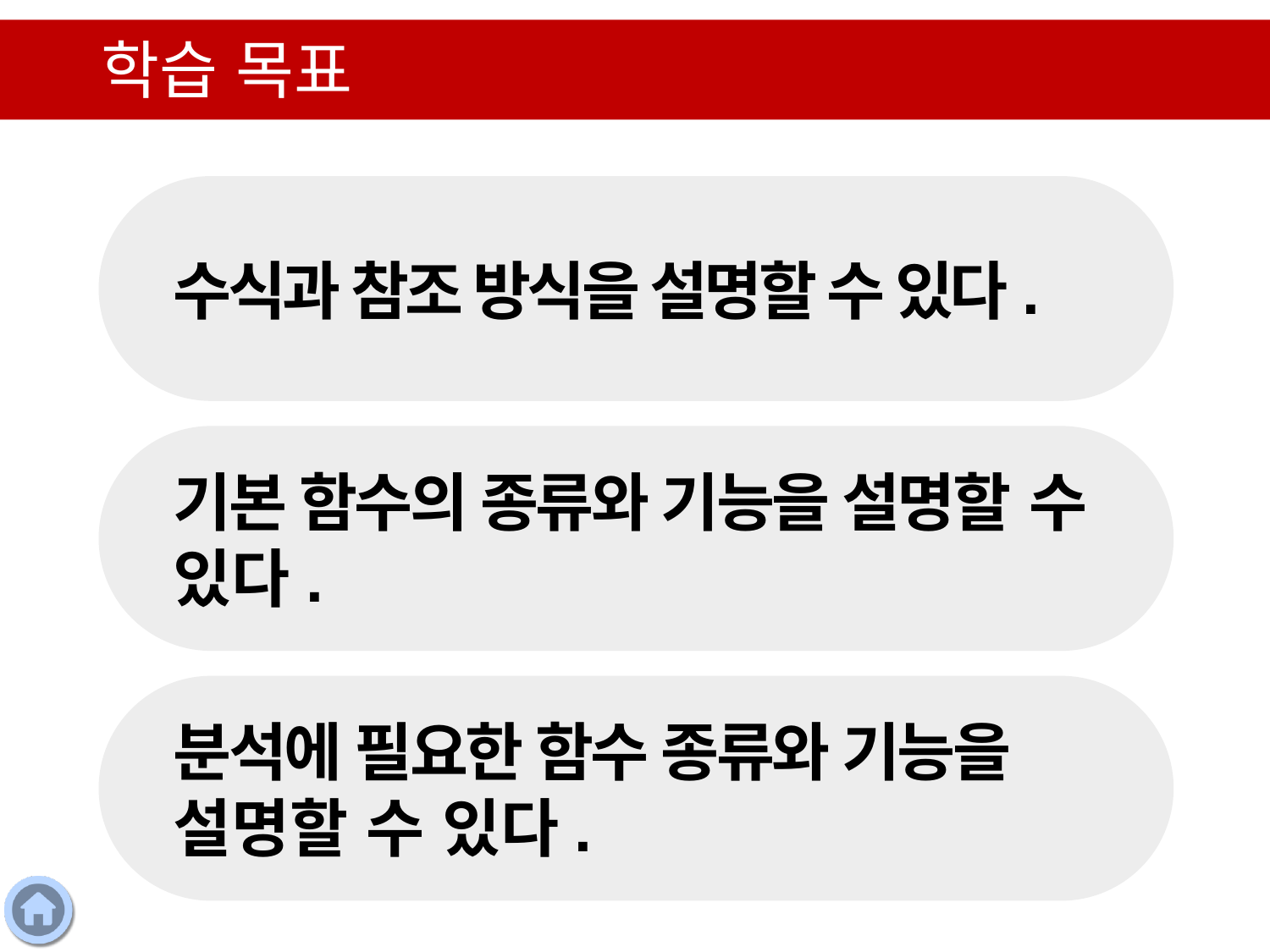

학습 목표

수식과 참조 방식을 설명할 수 있다.

기본 함수의 종류와 기능을 설명할 수 있다.

분석에 필요한 함수 종류와 기능을 설명할 수 있다.